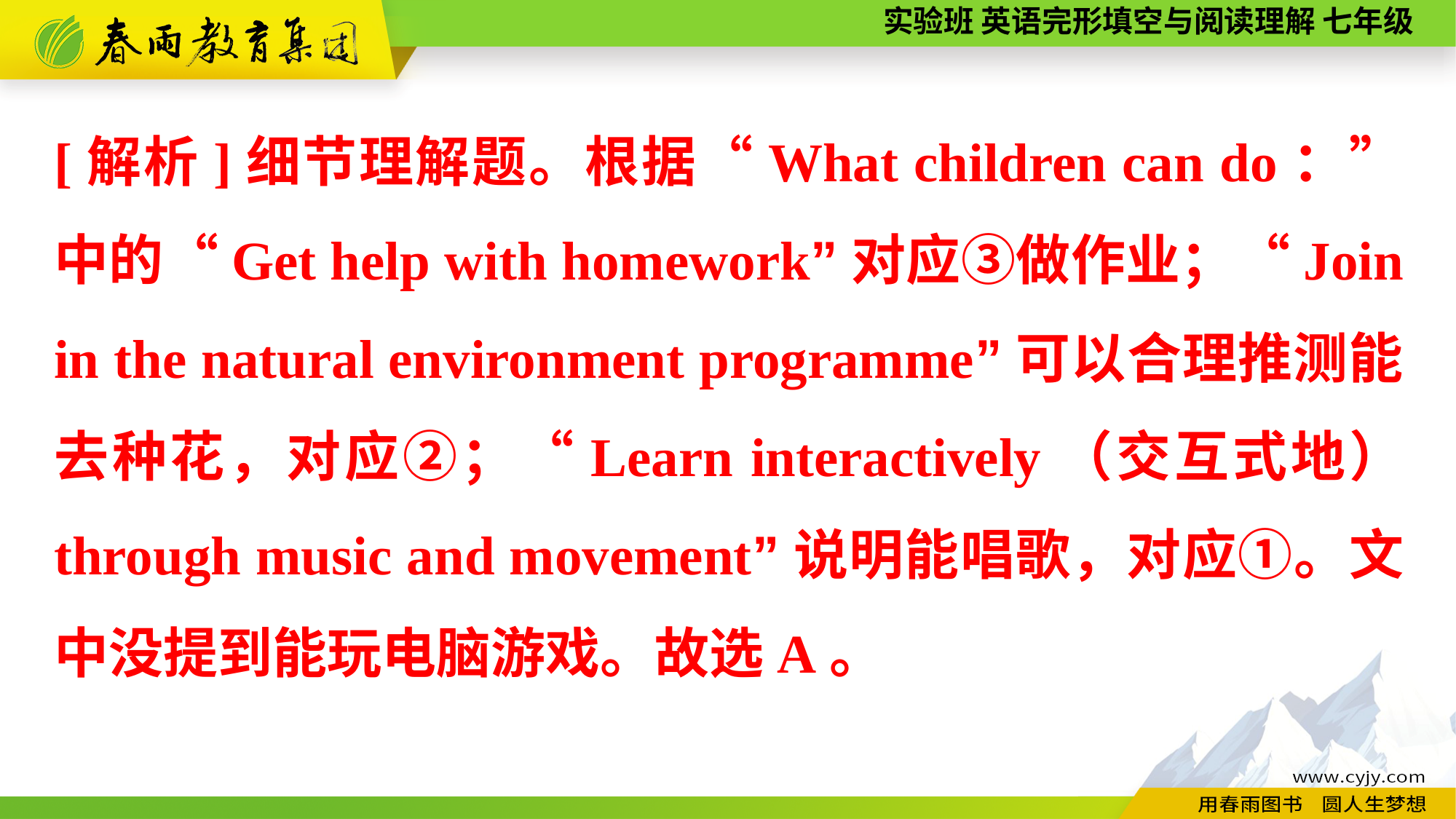

[解析]细节理解题。根据“What children can do：”中的“Get help with homework”对应③做作业；“Join in the natural environment programme”可以合理推测能去种花，对应②；“Learn interactively（交互式地） through music and movement”说明能唱歌，对应①。文中没提到能玩电脑游戏。故选A。